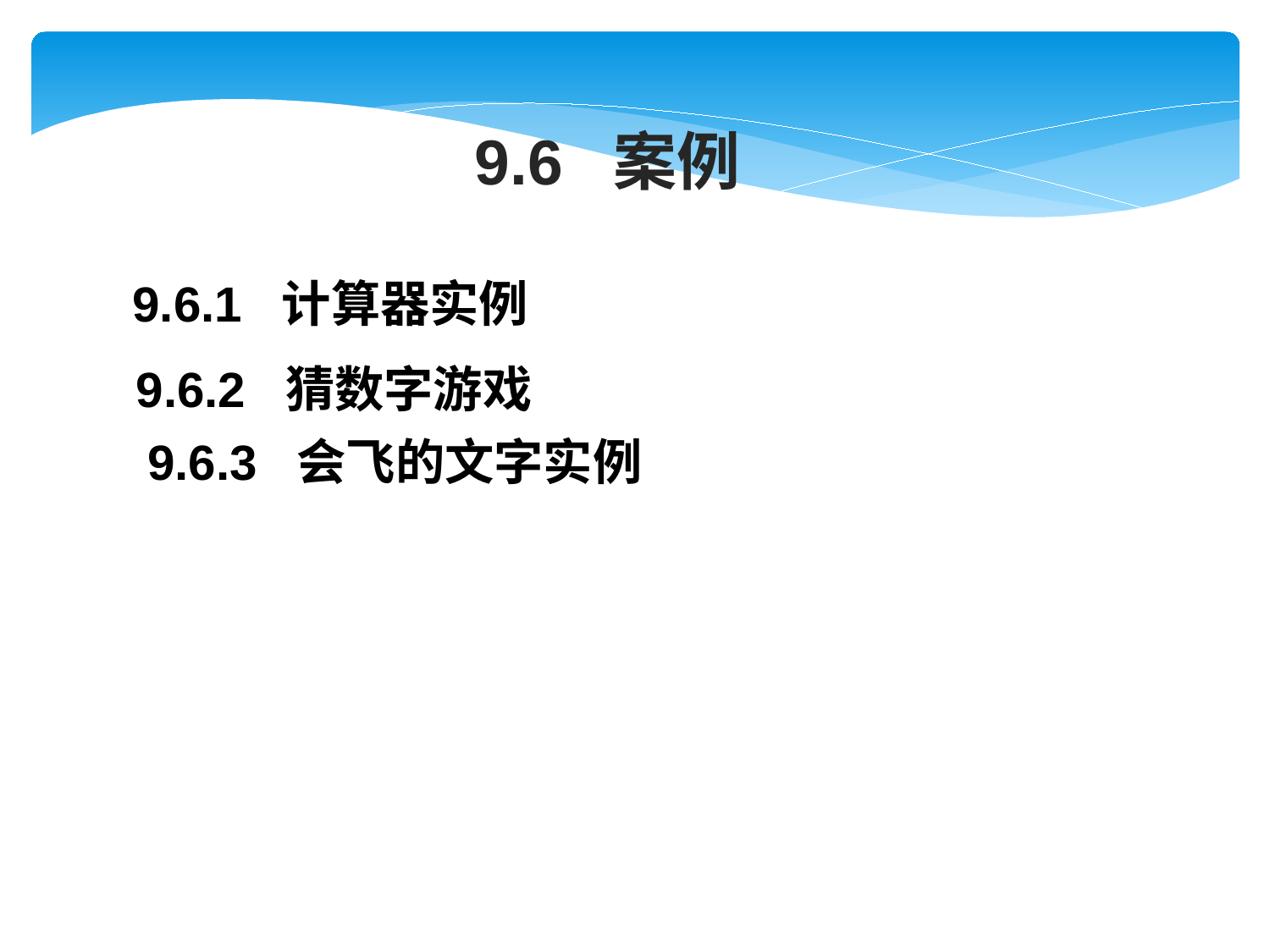

9.6  案例
9.6.1  计算器实例
9.6.2  猜数字游戏
9.6.3  会飞的文字实例